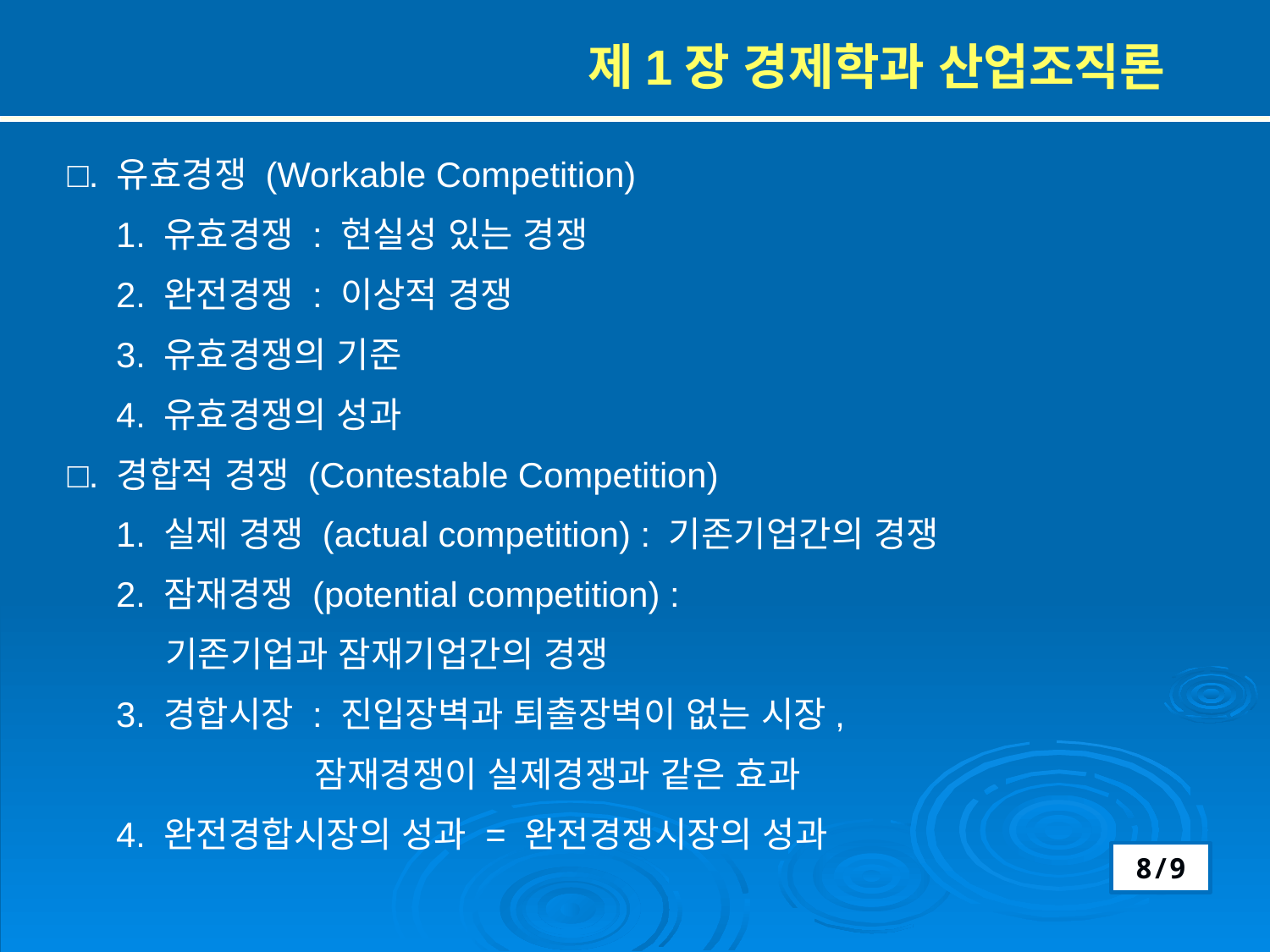

제1장 경제학과 산업조직론

□. 유효경쟁 (Workable Competition)
     1. 유효경쟁 : 현실성 있는 경쟁
     2. 완전경쟁 : 이상적 경쟁
     3. 유효경쟁의 기준
     4. 유효경쟁의 성과
□. 경합적 경쟁 (Contestable Competition)
     1. 실제 경쟁 (actual competition) : 기존기업간의 경쟁
     2. 잠재경쟁 (potential competition) :
         기존기업과 잠재기업간의 경쟁
     3. 경합시장 : 진입장벽과 퇴출장벽이 없는 시장,
                        잠재경쟁이 실제경쟁과 같은 효과
     4. 완전경합시장의 성과 = 완전경쟁시장의 성과

8/9